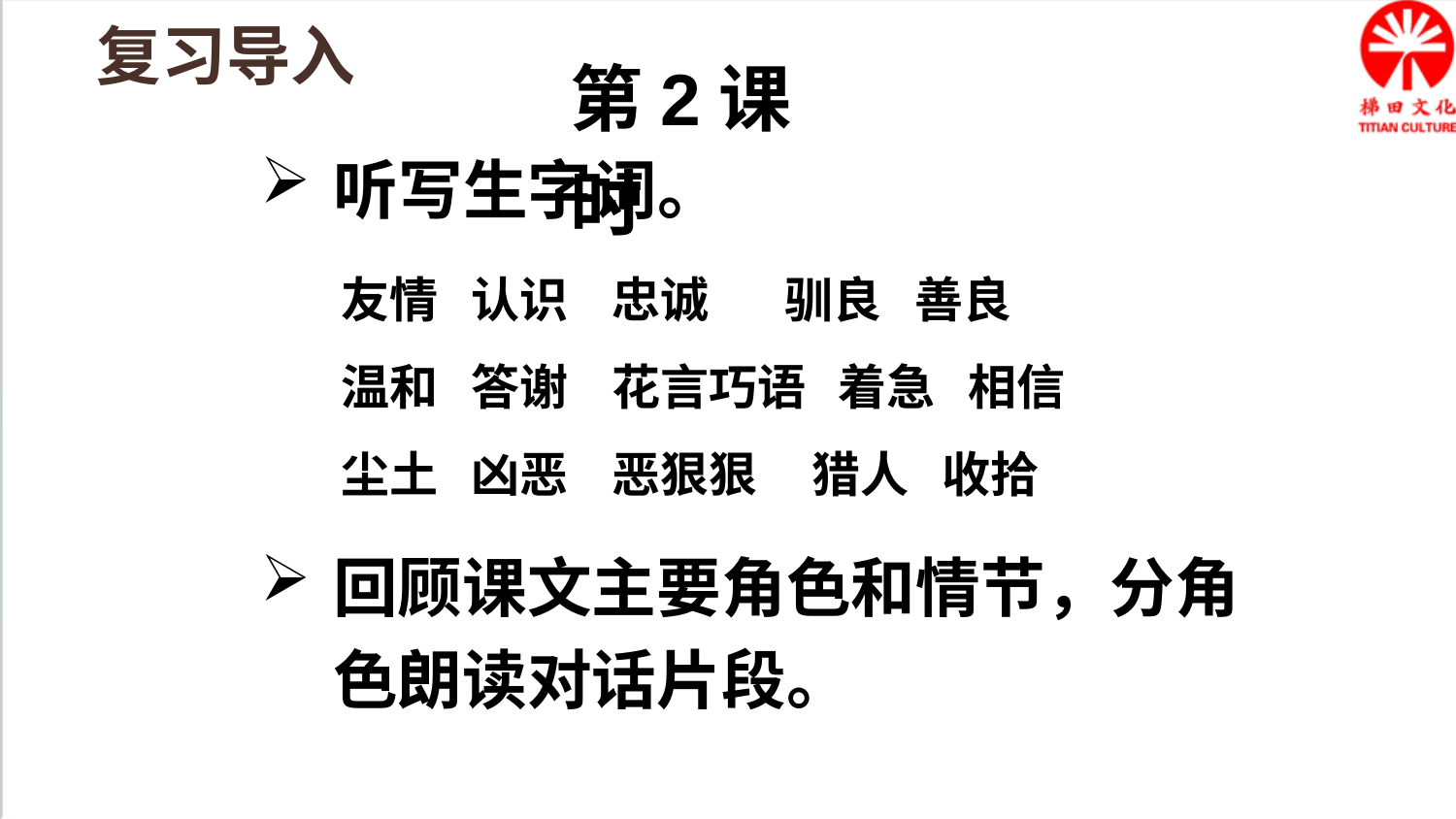

复习导入
第2课时
听写生字词。
友情   认识    忠诚       驯良   善良
温和   答谢    花言巧语   着急   相信
尘土   凶恶    恶狠狠     猎人   收拾
回顾课文主要角色和情节，分角色朗读对话片段。